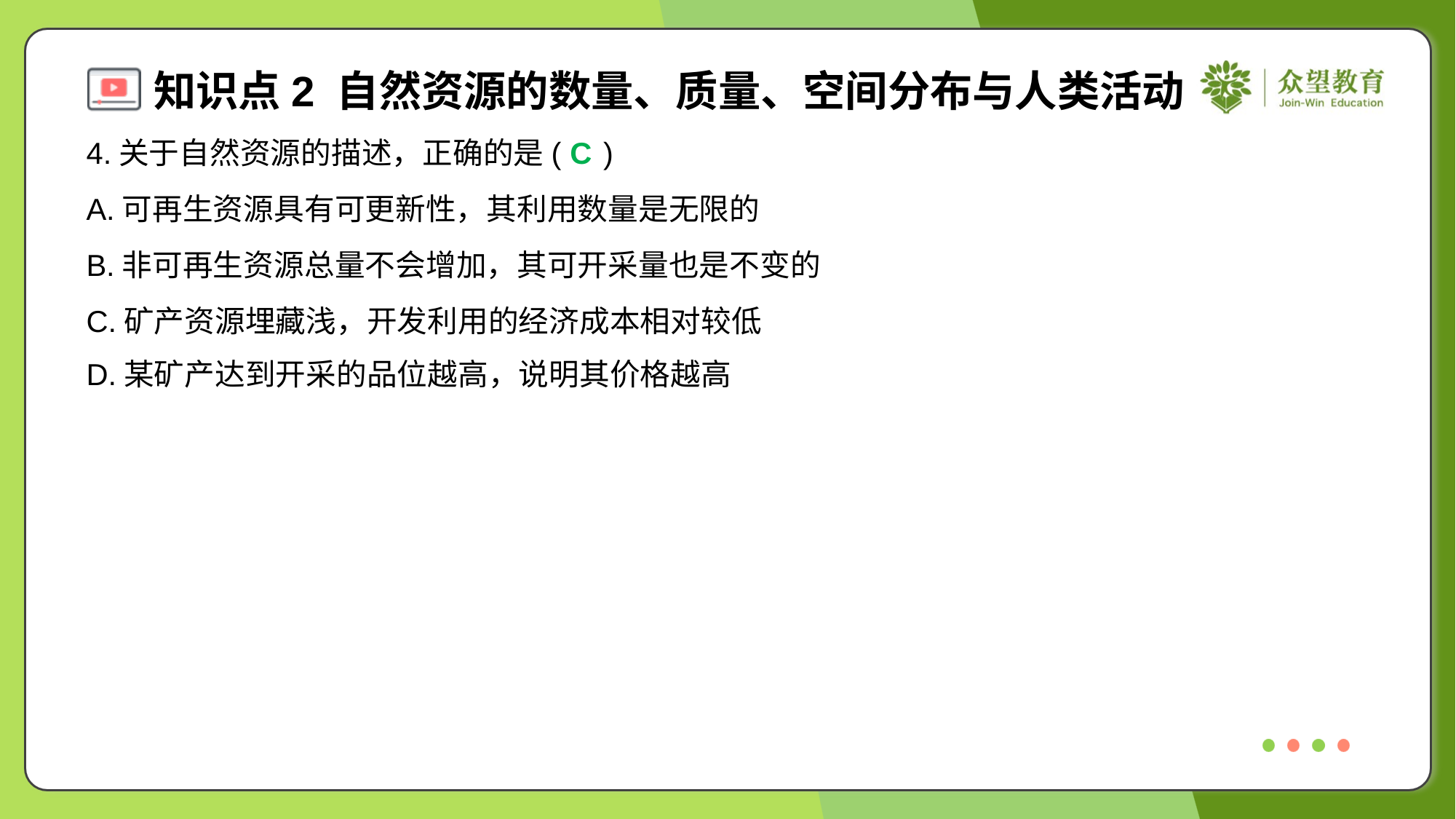

4.关于自然资源的描述，正确的是(     )
C
A.可再生资源具有可更新性，其利用数量是无限的
B.非可再生资源总量不会增加，其可开采量也是不变的
C.矿产资源埋藏浅，开发利用的经济成本相对较低
D.某矿产达到开采的品位越高，说明其价格越高